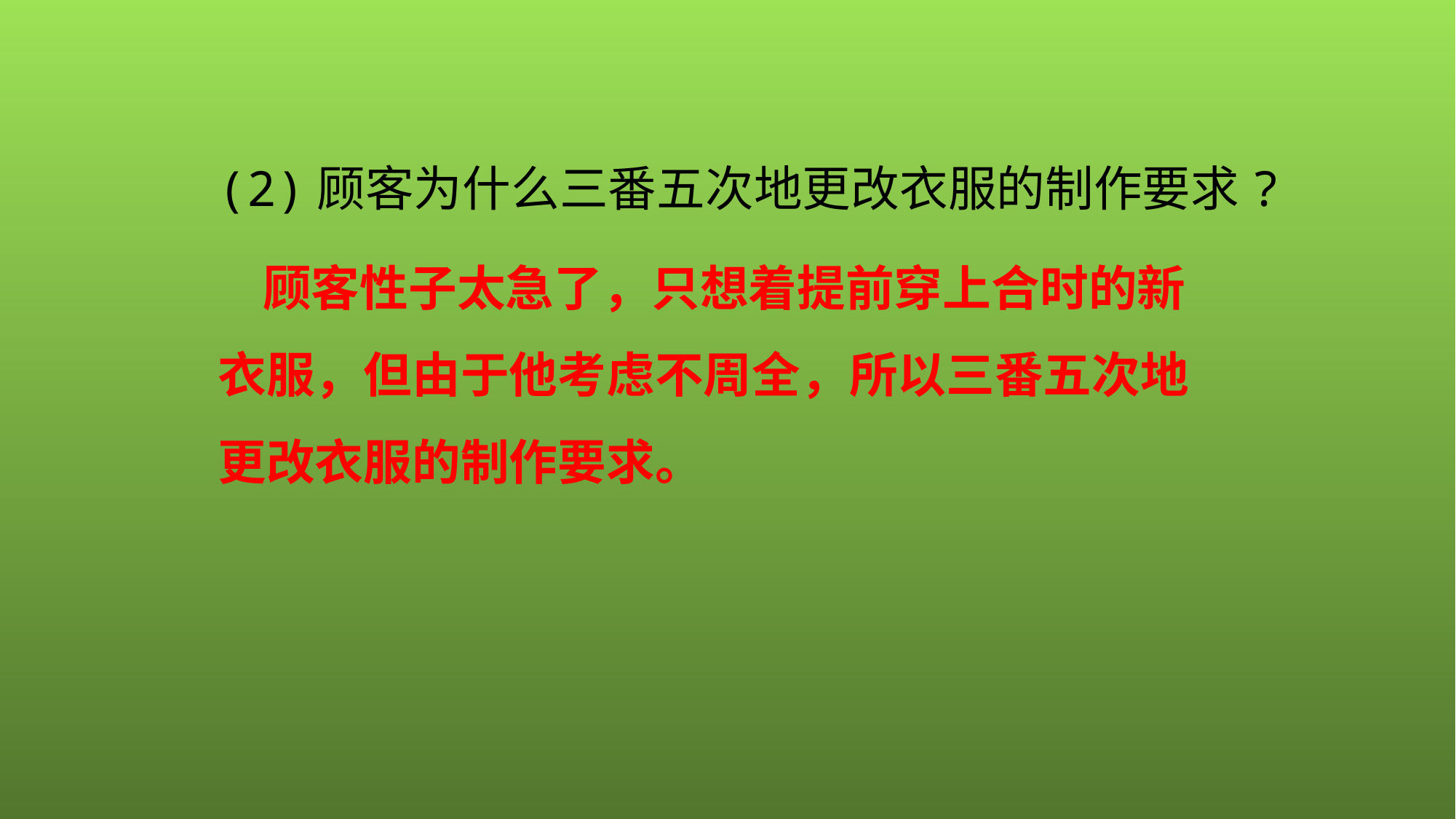

(2)顾客为什么三番五次地更改衣服的制作要求?
   顾客性子太急了，只想着提前穿上合时的新衣服，但由于他考虑不周全，所以三番五次地更改衣服的制作要求。